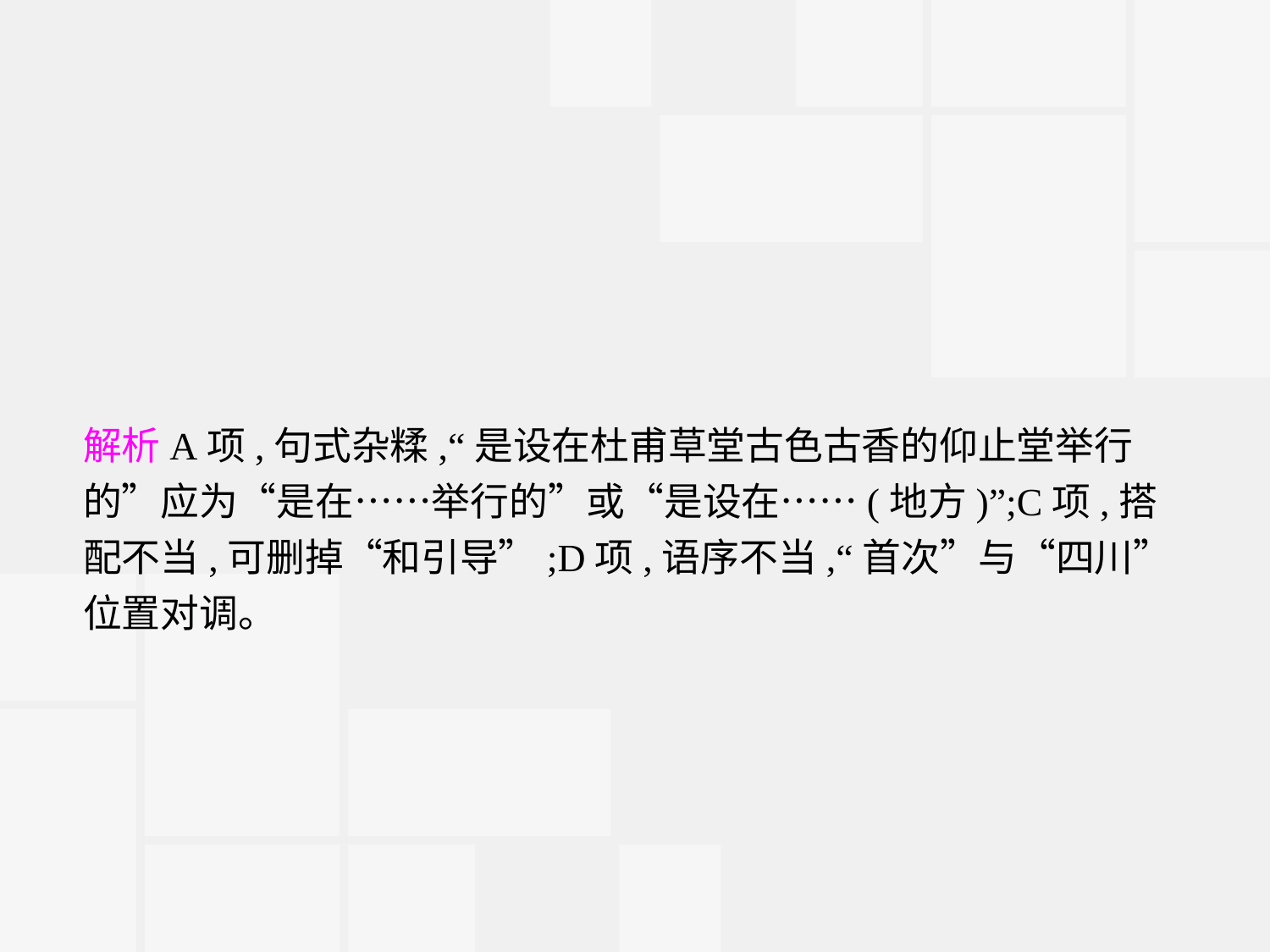

解析A项,句式杂糅,“是设在杜甫草堂古色古香的仰止堂举行的”应为“是在……举行的”或“是设在……(地方)”;C项,搭配不当,可删掉“和引导”;D项,语序不当,“首次”与“四川”位置对调。